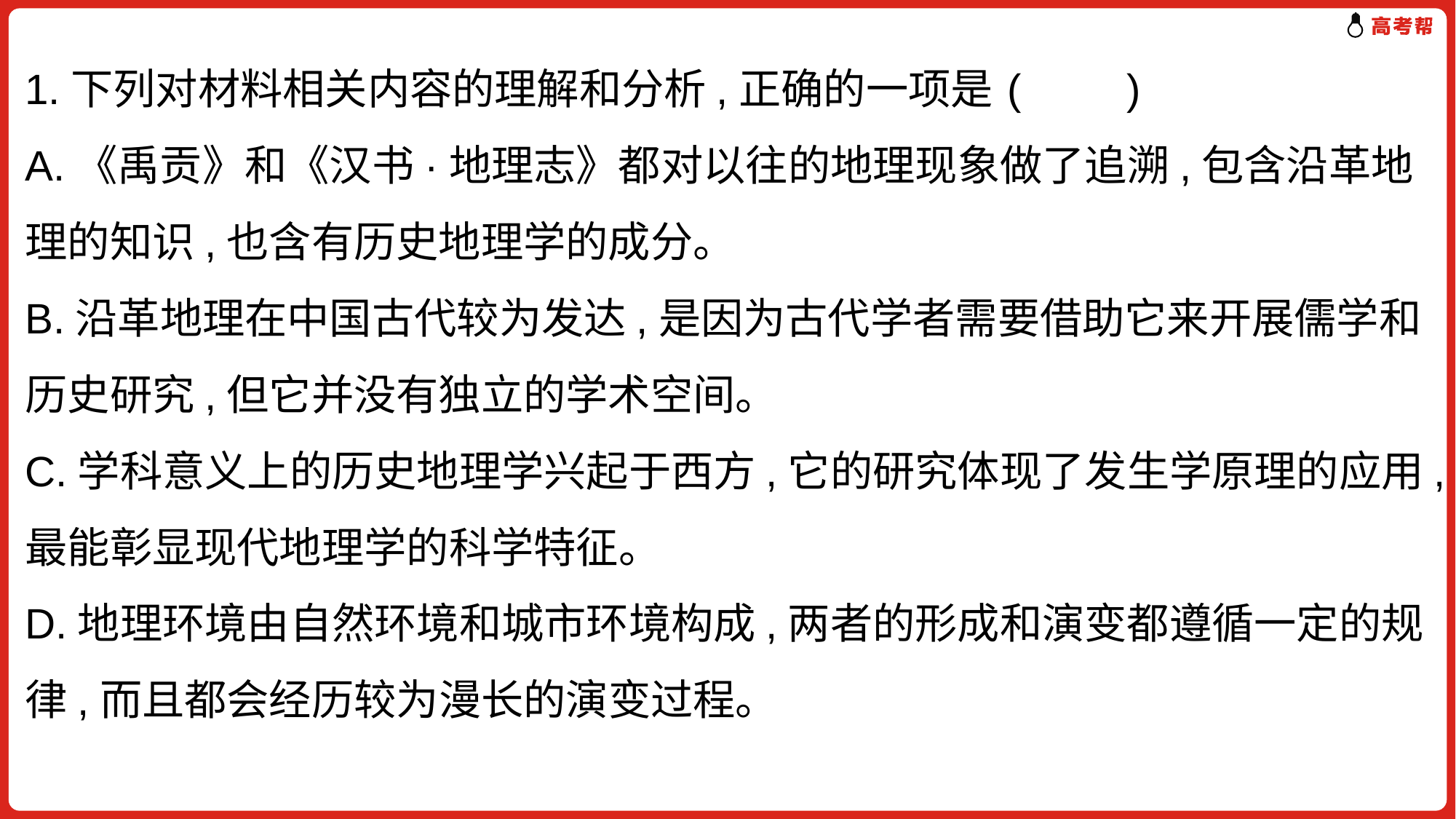

1.下列对材料相关内容的理解和分析,正确的一项是	(　　)
A.《禹贡》和《汉书·地理志》都对以往的地理现象做了追溯,包含沿革地理的知识,也含有历史地理学的成分。
B.沿革地理在中国古代较为发达,是因为古代学者需要借助它来开展儒学和历史研究,但它并没有独立的学术空间。
C.学科意义上的历史地理学兴起于西方,它的研究体现了发生学原理的应用,最能彰显现代地理学的科学特征。
D.地理环境由自然环境和城市环境构成,两者的形成和演变都遵循一定的规律,而且都会经历较为漫长的演变过程。